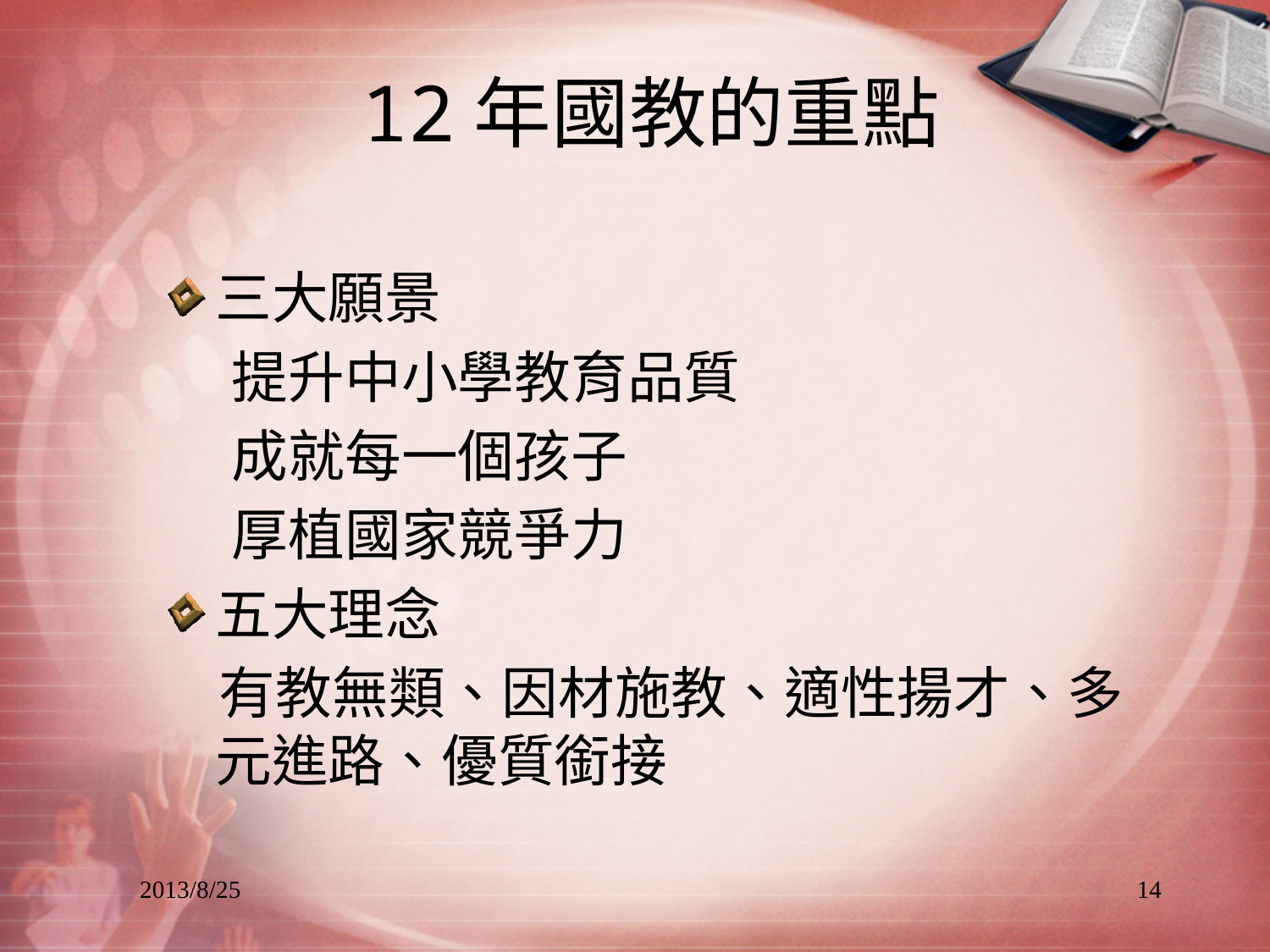

# 12年國教的重點
三大願景
    提升中小學教育品質
    成就每一個孩子
    厚植國家競爭力
五大理念
   有教無類、因材施教、適性揚才、多元進路、優質銜接
2013/8/25
14